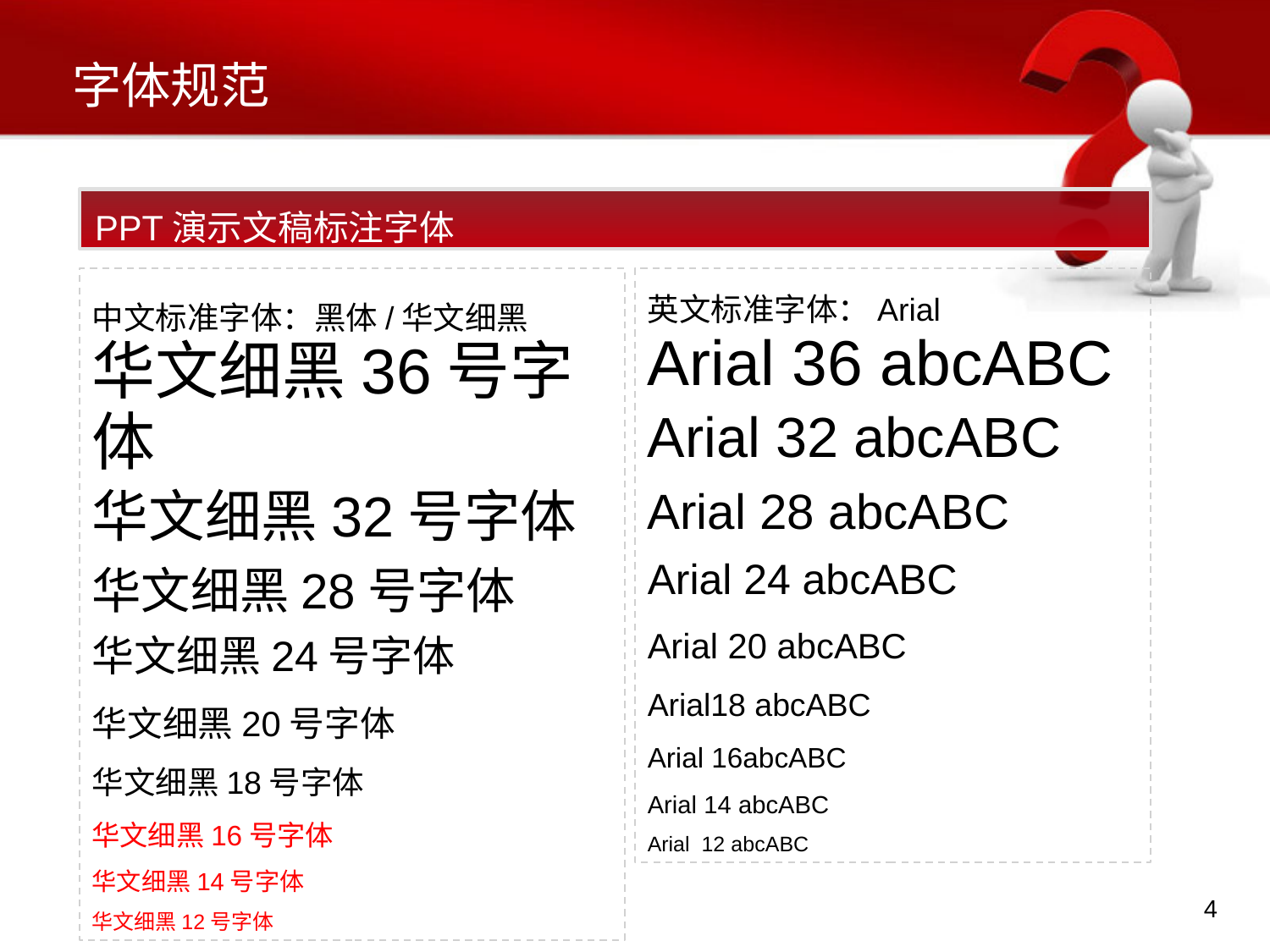

# 字体规范
PPT演示文稿标注字体

中文标准字体：黑体/华文细黑
华文细黑36号字体
华文细黑32号字体
华文细黑28号字体
华文细黑24号字体
华文细黑20号字体
华文细黑18号字体
华文细黑16号字体
华文细黑14号字体
华文细黑12号字体
英文标准字体：Arial
Arial 36 abcABC
Arial 32 abcABC
Arial 28 abcABC
Arial 24 abcABC
Arial 20 abcABC
Arial18 abcABC
Arial 16abcABC
Arial 14 abcABC
Arial  12 abcABC
4